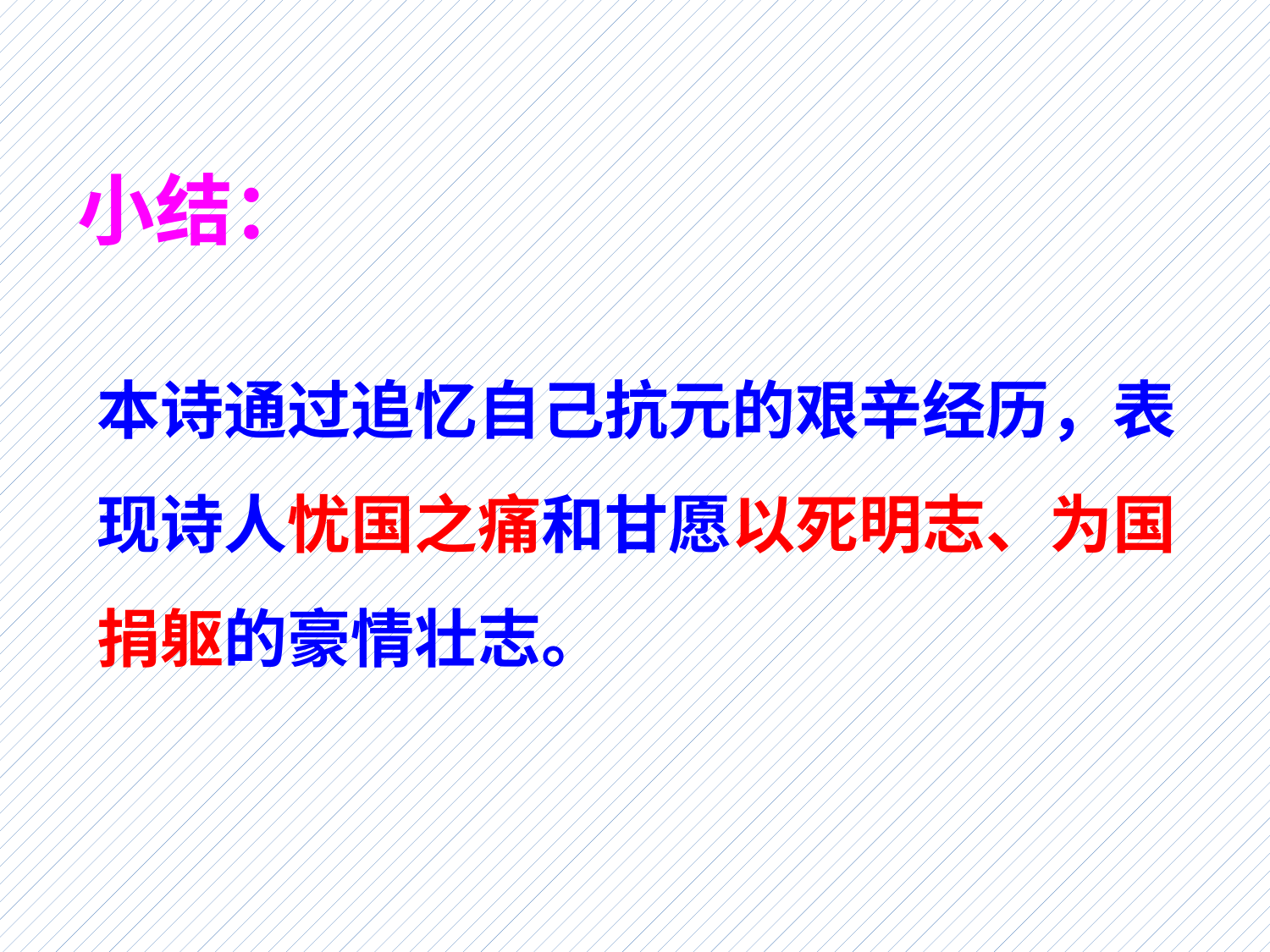

小结：
本诗通过追忆自己抗元的艰辛经历，表现诗人忧国之痛和甘愿以死明志、为国捐躯的豪情壮志。